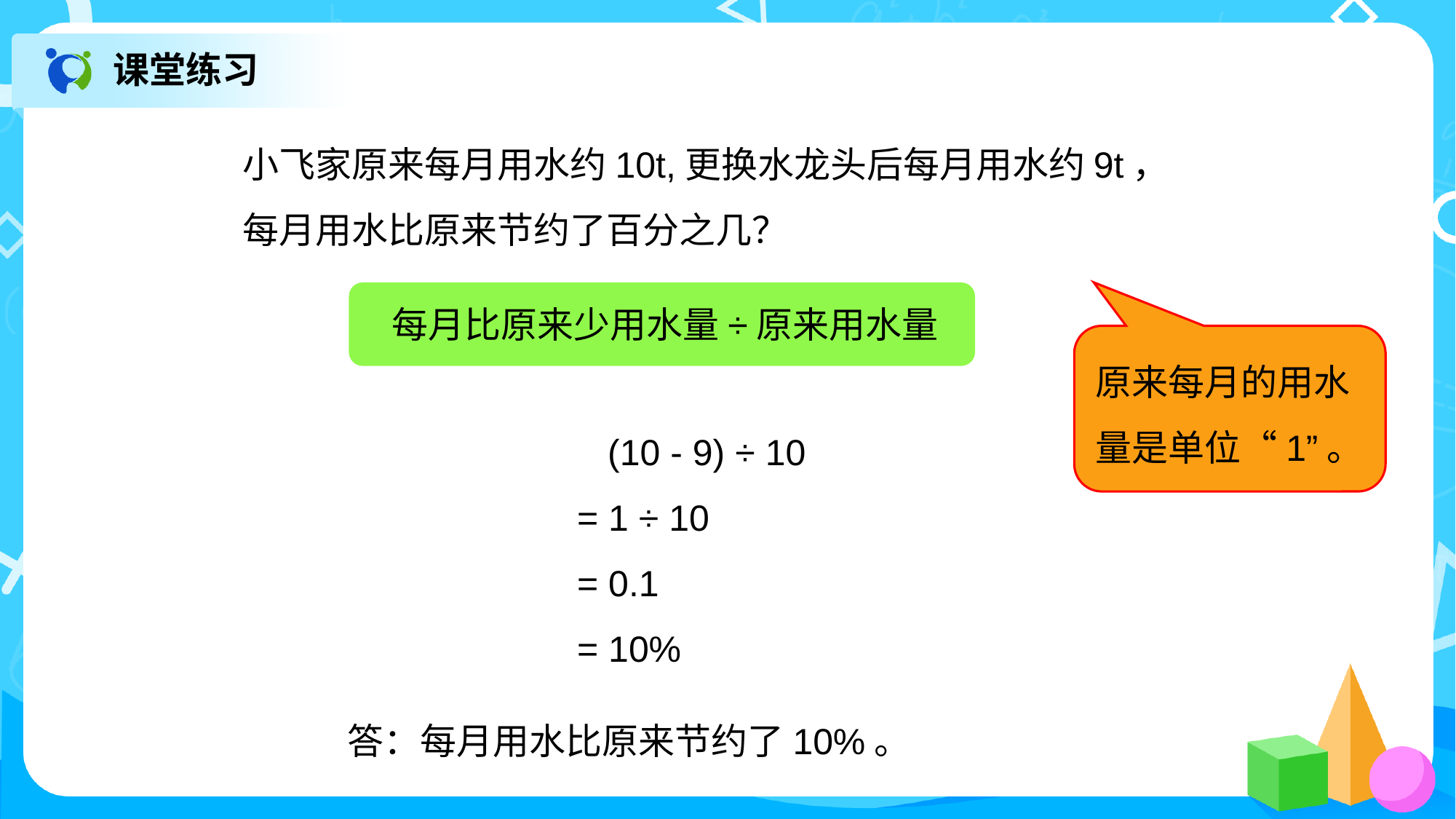

课堂练习
小飞家原来每月用水约10t,更换水龙头后每月用水约9t，
每月用水比原来节约了百分之几？

每月比原来少用水量÷原来用水量

原来每月的用水量是单位“1”。
   (10 - 9) ÷ 10
= 1 ÷ 10
= 0.1
= 10%
答：每月用水比原来节约了10%。